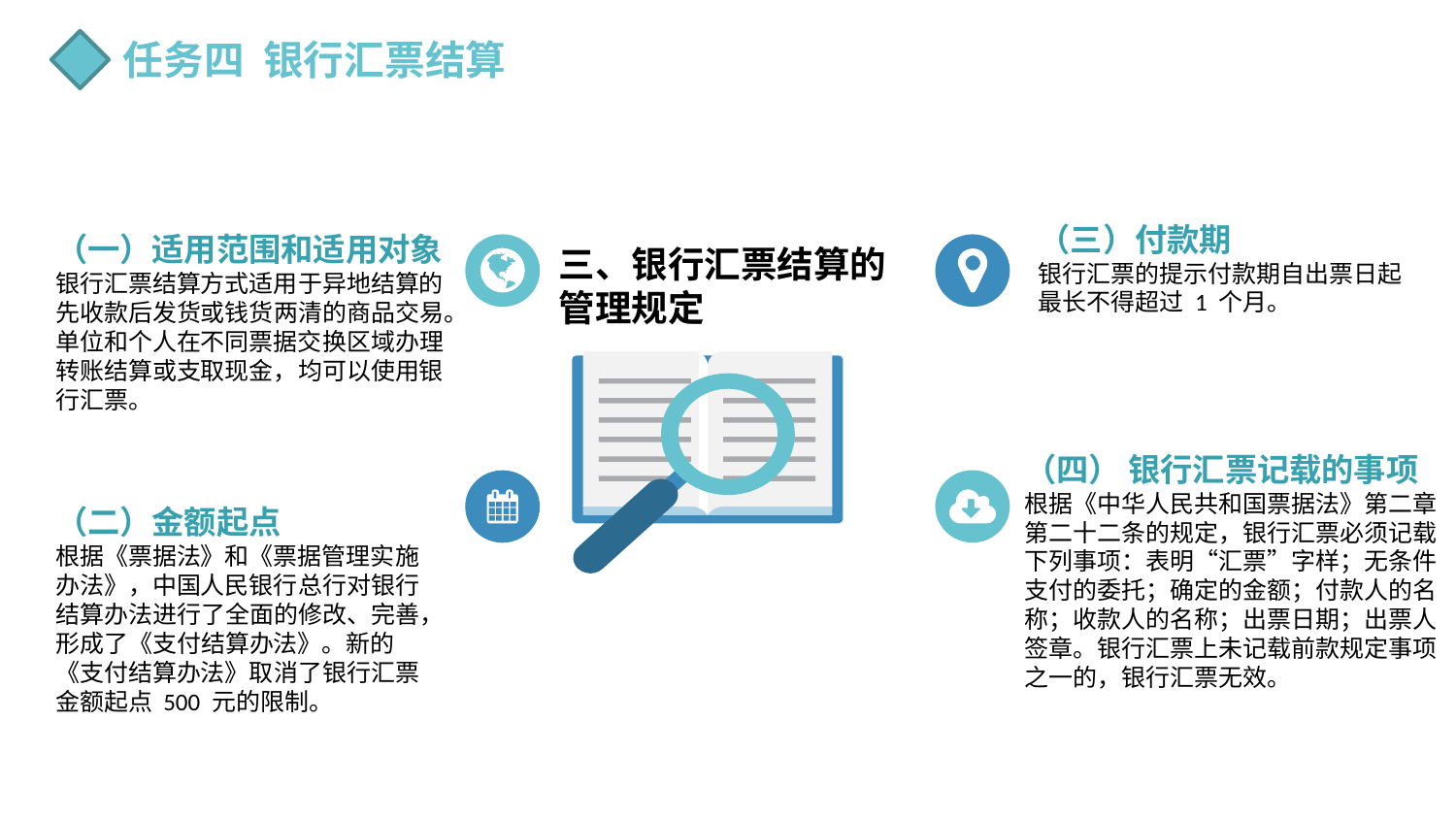

任务四  银行汇票结算

（三）付款期
银行汇票的提示付款期自出票日起最长不得超过 1 个月。
（一）适用范围和适用对象
银行汇票结算方式适用于异地结算的先收款后发货或钱货两清的商品交易。
单位和个人在不同票据交换区域办理转账结算或支取现金，均可以使用银行汇票。
三、银行汇票结算的管理规定

（四） 银行汇票记载的事项
根据《中华人民共和国票据法》第二章第二十二条的规定，银行汇票必须记载下列事项：表明“汇票”字样；无条件支付的委托；确定的金额；付款人的名称；收款人的名称；出票日期；出票人签章。银行汇票上未记载前款规定事项之一的，银行汇票无效。

（二）金额起点
根据《票据法》和《票据管理实施办法》，中国人民银行总行对银行结算办法进行了全面的修改、完善，形成了《支付结算办法》。新的《支付结算办法》取消了银行汇票金额起点 500 元的限制。